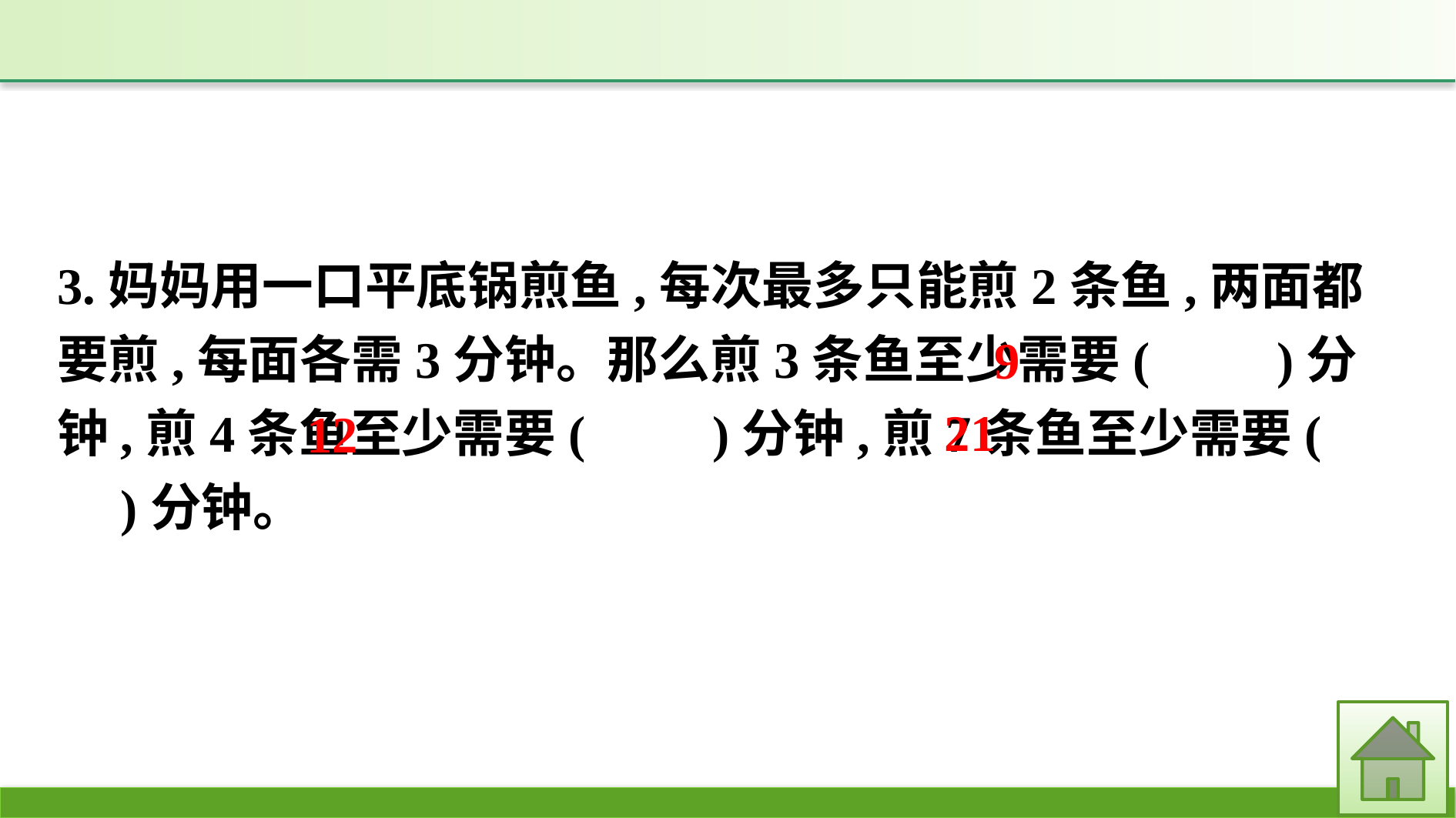

3.妈妈用一口平底锅煎鱼,每次最多只能煎2条鱼,两面都要煎,每面各需3分钟。那么煎3条鱼至少需要(　　)分钟,煎4条鱼至少需要(　　)分钟,煎7条鱼至少需要(　　)分钟。
9
21
12